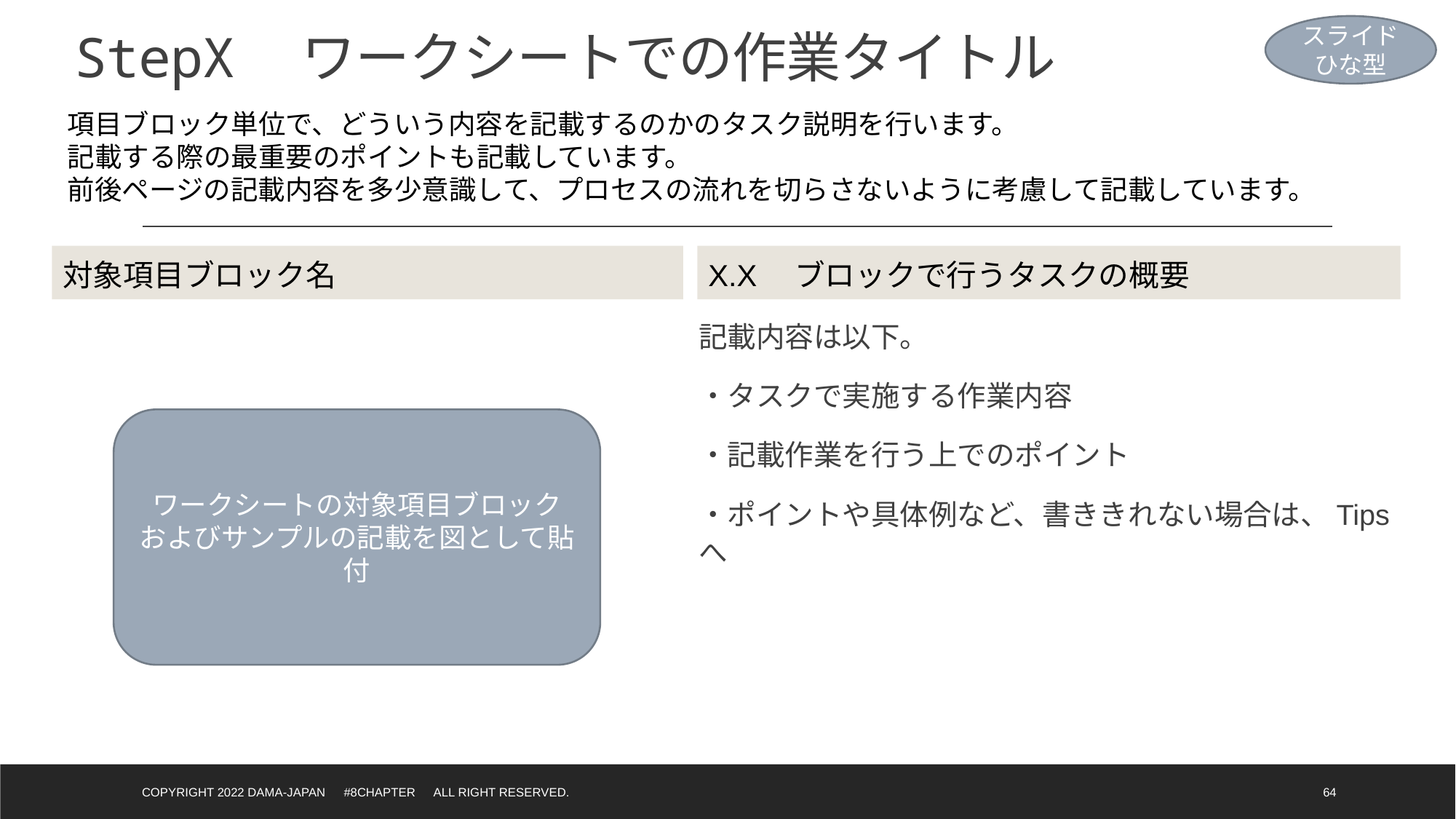

スライド
ひな型
# StepX　ワークシートでの作業タイトル
項目ブロック単位で、どういう内容を記載するのかのタスク説明を行います。
記載する際の最重要のポイントも記載しています。
前後ページの記載内容を多少意識して、プロセスの流れを切らさないように考慮して記載しています。
対象項目ブロック名
x.x　ブロックで行うタスクの概要
記載内容は以下。
・タスクで実施する作業内容
・記載作業を行う上でのポイント
・ポイントや具体例など、書ききれない場合は、Tipsへ
ワークシートの対象項目ブロック
およびサンプルの記載を図として貼付
Copyright 2022 DAMA-JAPAN　#8chapter　All right reserved.
64